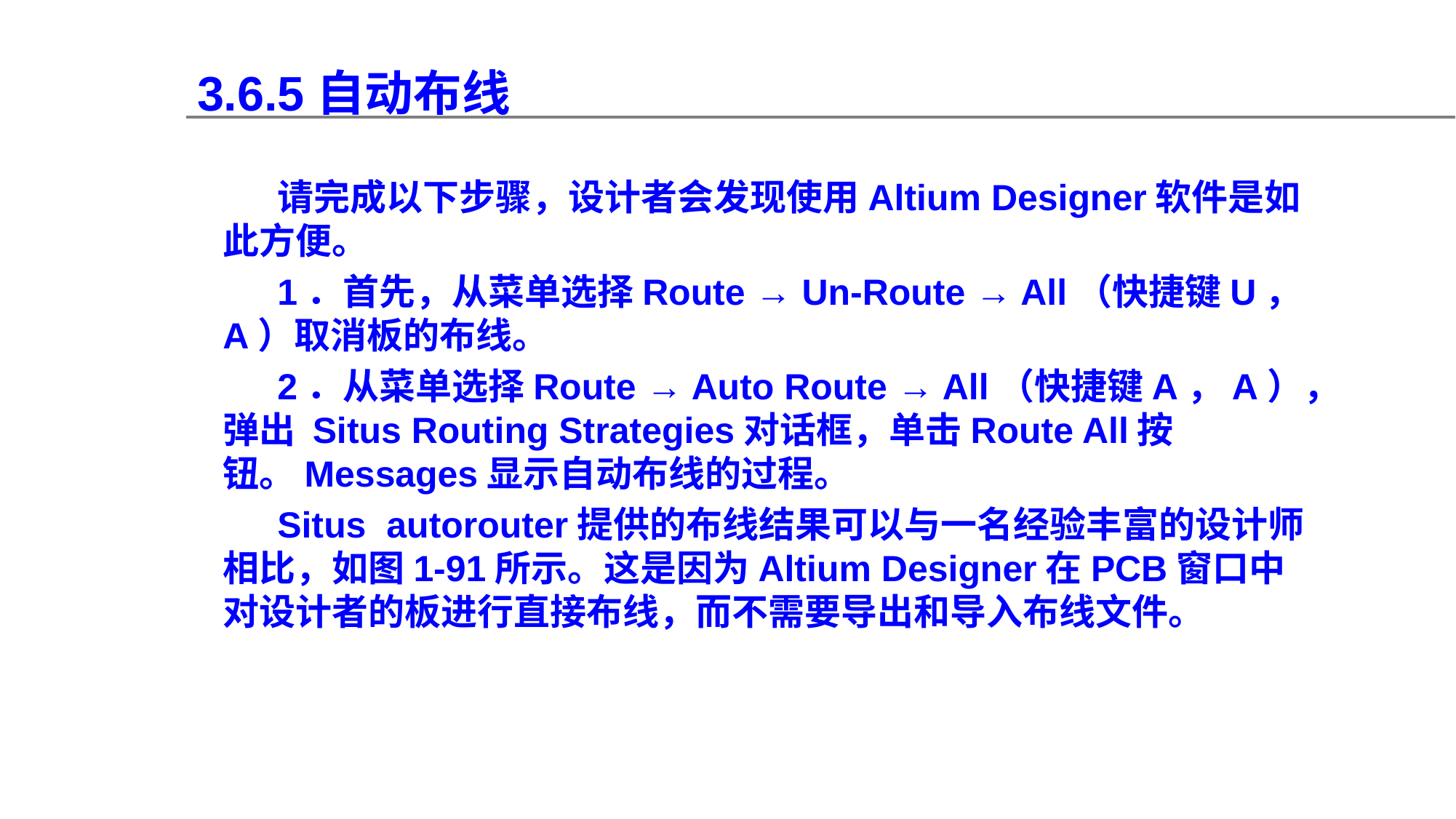

3.6.5自动布线
请完成以下步骤，设计者会发现使用Altium Designer软件是如此方便。
1．首先，从菜单选择Route → Un-Route → All（快捷键U，A）取消板的布线。
2．从菜单选择Route → Auto Route → All（快捷键A，A），弹出 Situs Routing Strategies对话框，单击Route All按钮。Messages显示自动布线的过程。
Situs  autorouter提供的布线结果可以与一名经验丰富的设计师相比，如图1-91所示。这是因为Altium Designer在PCB窗口中对设计者的板进行直接布线，而不需要导出和导入布线文件。